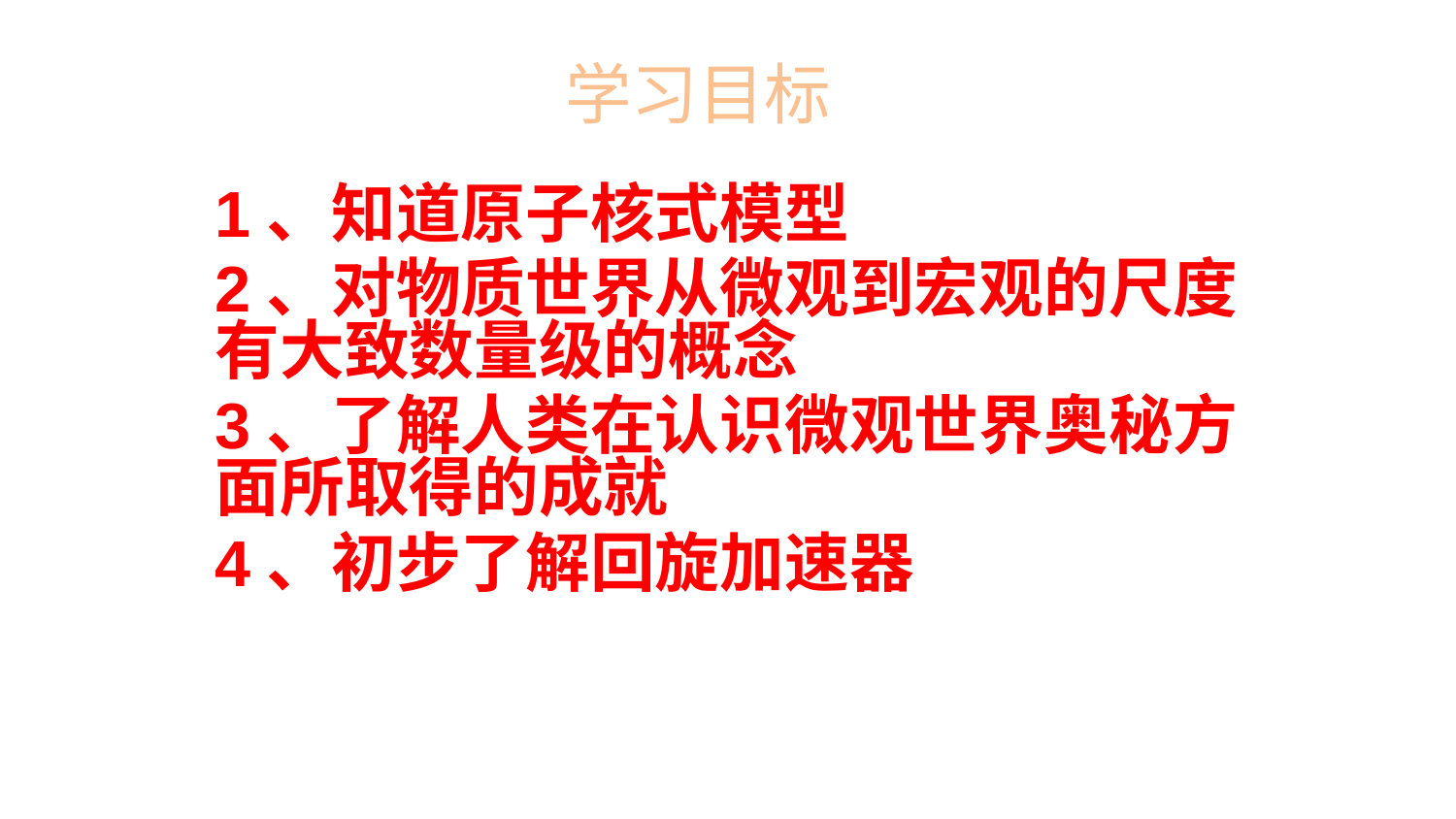

# 学习目标
1、知道原子核式模型
2、对物质世界从微观到宏观的尺度有大致数量级的概念
3、了解人类在认识微观世界奥秘方面所取得的成就
4、初步了解回旋加速器